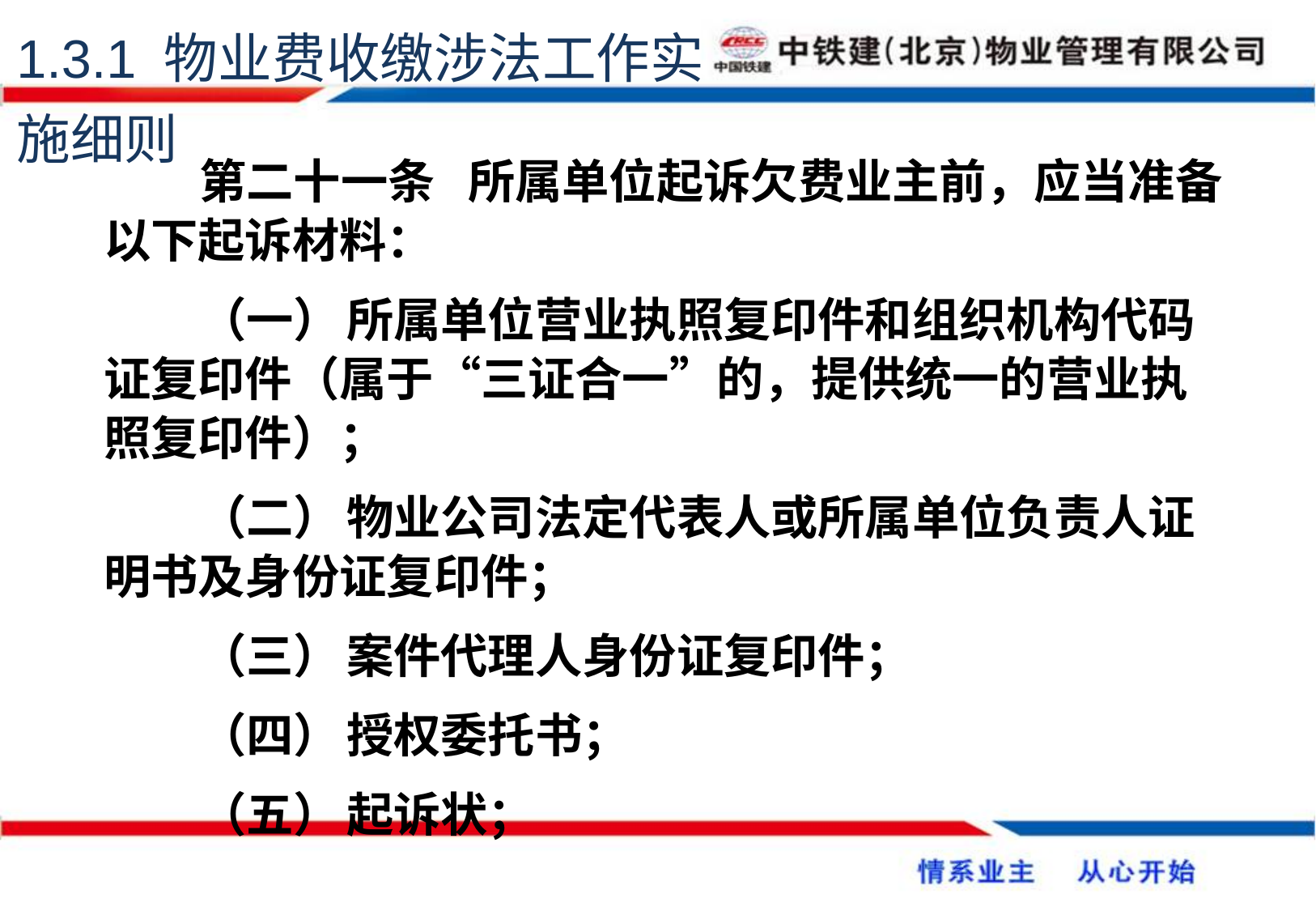

1.3.1 物业费收缴涉法工作实施细则
第二十一条	所属单位起诉欠费业主前，应当准备以下起诉材料：
（一）	所属单位营业执照复印件和组织机构代码证复印件（属于“三证合一”的，提供统一的营业执照复印件）；
（二）	物业公司法定代表人或所属单位负责人证明书及身份证复印件；
（三）	案件代理人身份证复印件；
（四）	授权委托书；
（五）	起诉状；

69